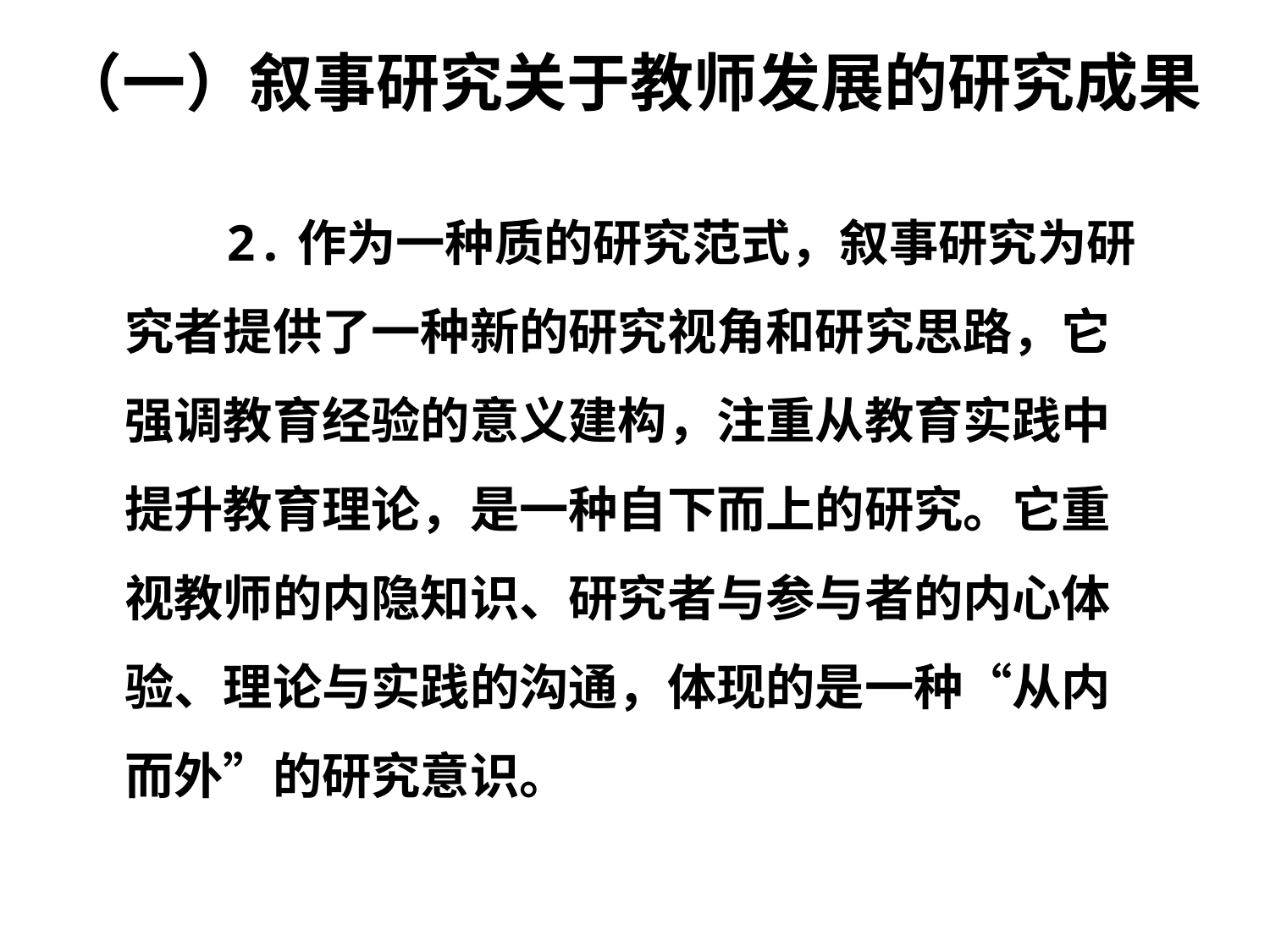

（一）叙事研究关于教师发展的研究成果
    2.作为一种质的研究范式，叙事研究为研究者提供了一种新的研究视角和研究思路，它强调教育经验的意义建构，注重从教育实践中提升教育理论，是一种自下而上的研究。它重视教师的内隐知识、研究者与参与者的内心体验、理论与实践的沟通，体现的是一种“从内而外”的研究意识。